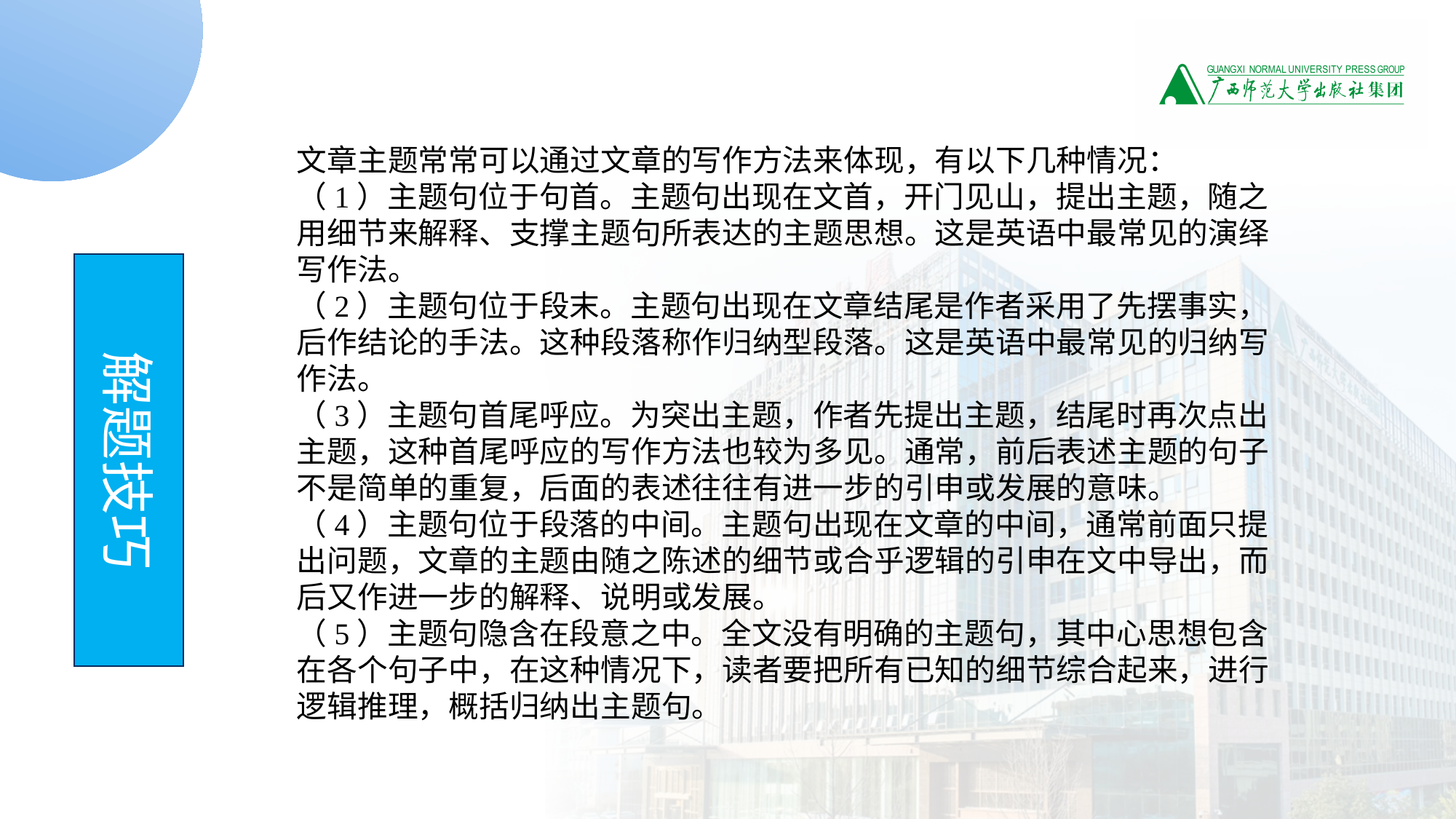

文章主题常常可以通过文章的写作方法来体现，有以下几种情况：
（1）主题句位于句首。主题句出现在文首，开门见山，提出主题，随之用细节来解释、支撑主题句所表达的主题思想。这是英语中最常见的演绎写作法。
（2）主题句位于段末。主题句出现在文章结尾是作者采用了先摆事实，后作结论的手法。这种段落称作归纳型段落。这是英语中最常见的归纳写作法。
（3）主题句首尾呼应。为突出主题，作者先提出主题，结尾时再次点出主题，这种首尾呼应的写作方法也较为多见。通常，前后表述主题的句子不是简单的重复，后面的表述往往有进一步的引申或发展的意味。
（4）主题句位于段落的中间。主题句出现在文章的中间，通常前面只提出问题，文章的主题由随之陈述的细节或合乎逻辑的引申在文中导出，而后又作进一步的解释、说明或发展。
（5）主题句隐含在段意之中。全文没有明确的主题句，其中心思想包含在各个句子中，在这种情况下，读者要把所有已知的细节综合起来，进行逻辑推理，概括归纳出主题句。
解题技巧